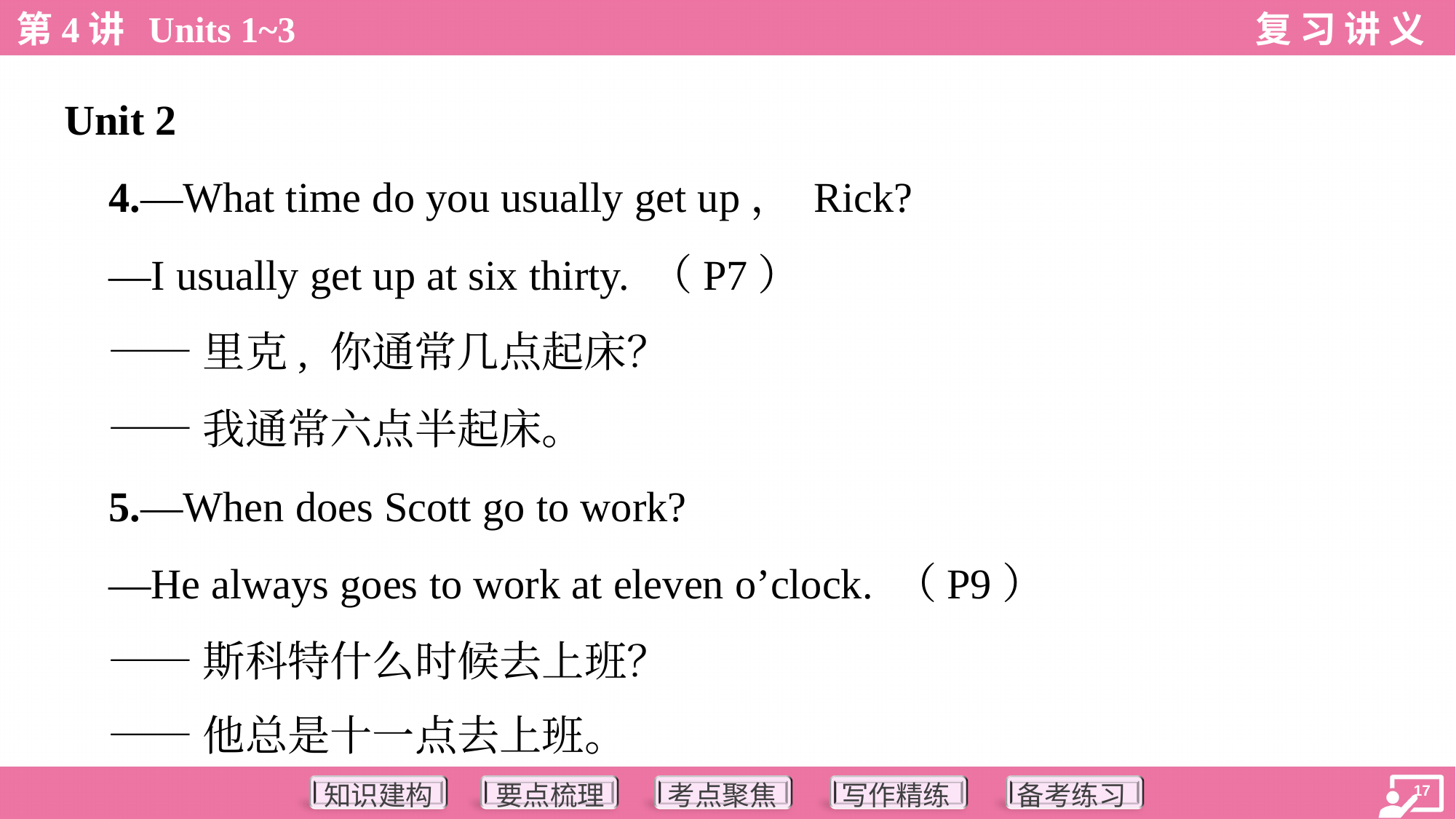

Unit 2
    4.—What time do you usually get up， Rick?
    —I usually get up at six thirty. （P7）
    ——里克, 你通常几点起床？
    ——我通常六点半起床。
    5.—When does Scott go to work?
    —He always goes to work at eleven o’clock. （P9）
    ——斯科特什么时候去上班？
    ——他总是十一点去上班。